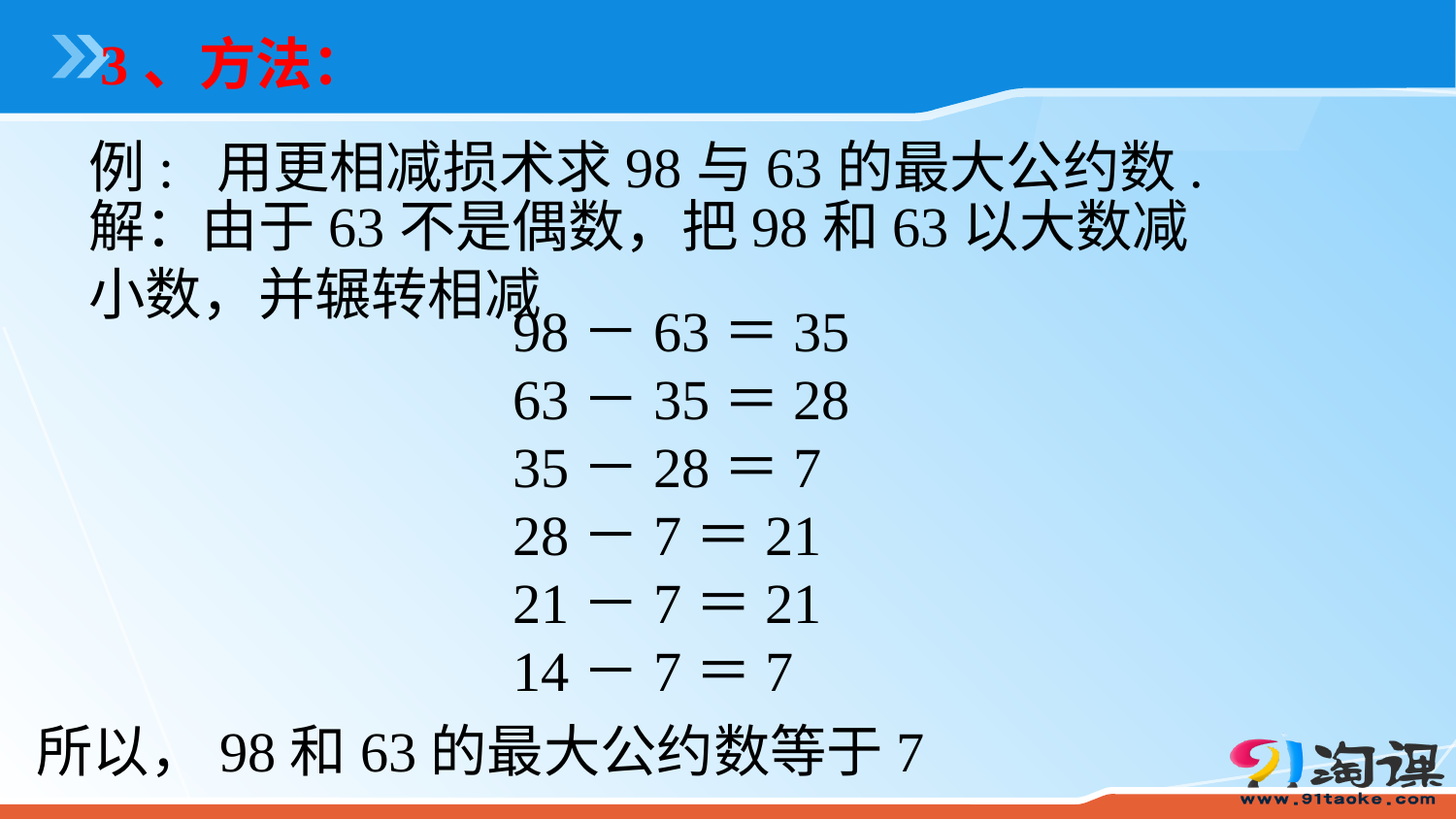

3、方法：
例:  用更相减损术求98与63的最大公约数.
解：由于63不是偶数，把98和63以大数减小数，并辗转相减
98－63＝35
63－35＝28
35－28＝7
28－7＝21
21－7＝21
14－7＝7
所以，98和63的最大公约数等于7